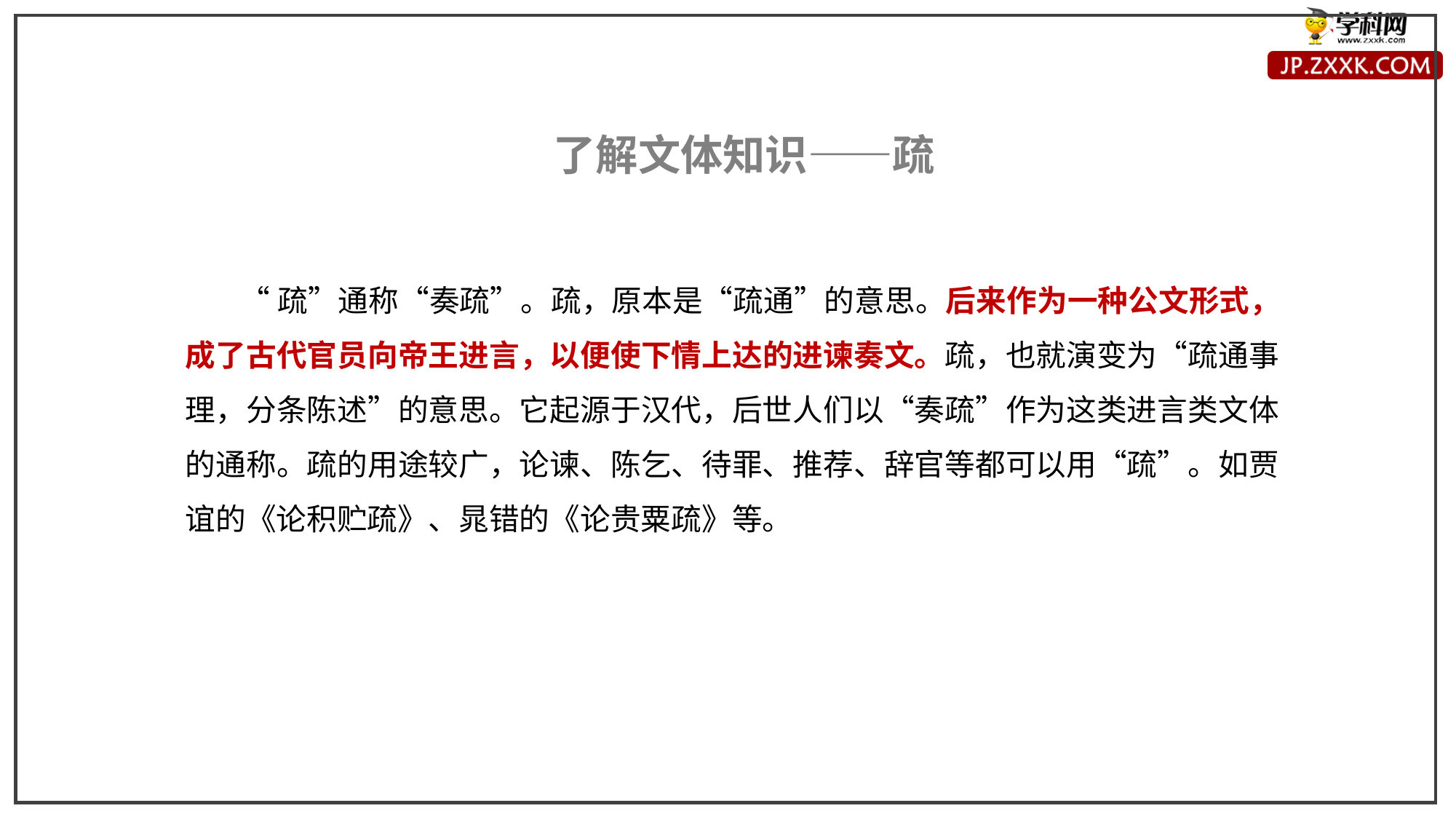

了解文体知识——疏
“疏”通称“奏疏”。疏，原本是“疏通”的意思。后来作为一种公文形式，成了古代官员向帝王进言，以便使下情上达的进谏奏文。疏，也就演变为“疏通事理，分条陈述”的意思。它起源于汉代，后世人们以“奏疏”作为这类进言类文体的通称。疏的用途较广，论谏、陈乞、待罪、推荐、辞官等都可以用“疏”。如贾谊的《论积贮疏》、晁错的《论贵粟疏》等。